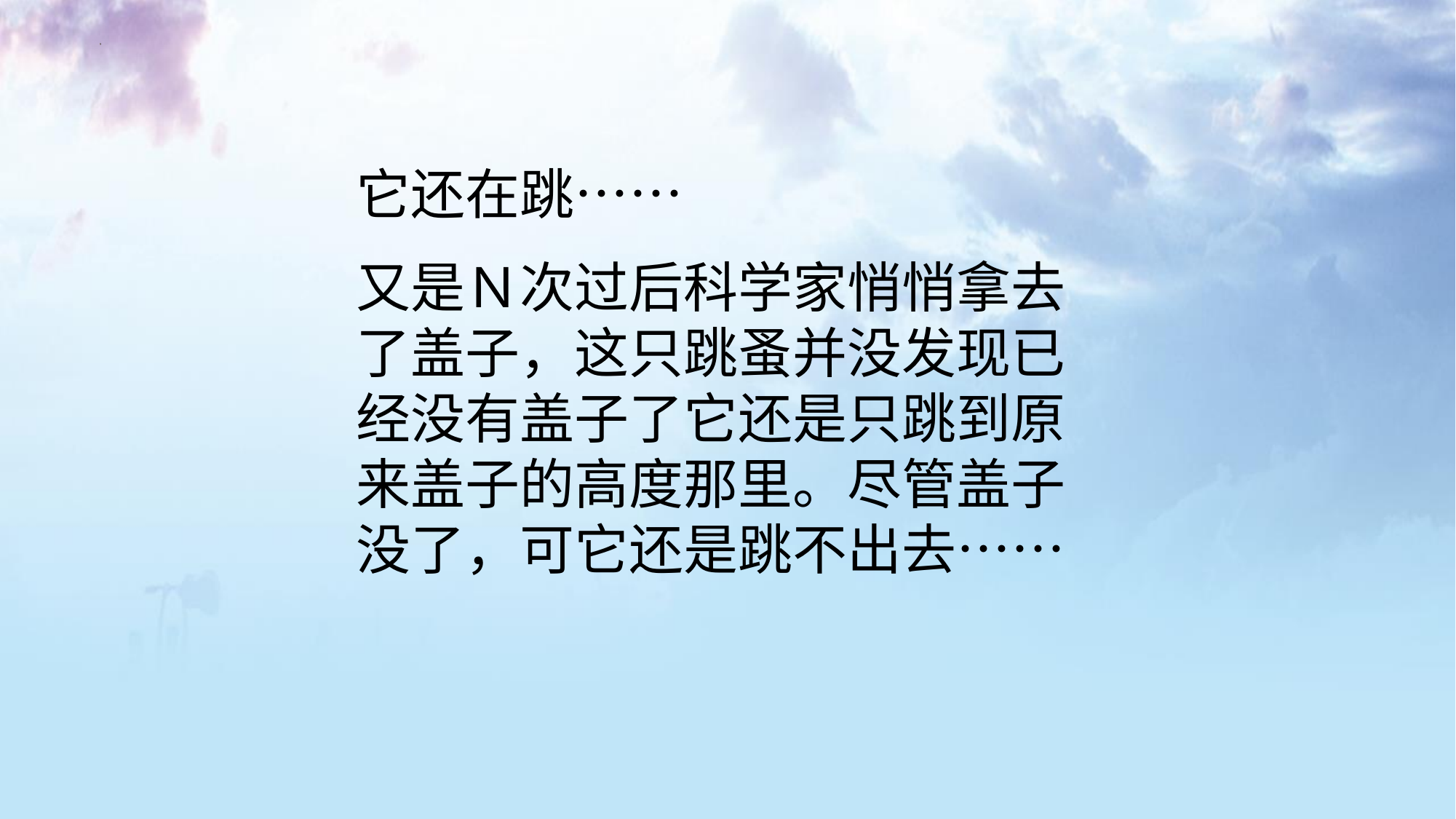

它还在跳……
又是Ｎ次过后科学家悄悄拿去了盖子，这只跳蚤并没发现已经没有盖子了它还是只跳到原来盖子的高度那里。尽管盖子没了，可它还是跳不出去……